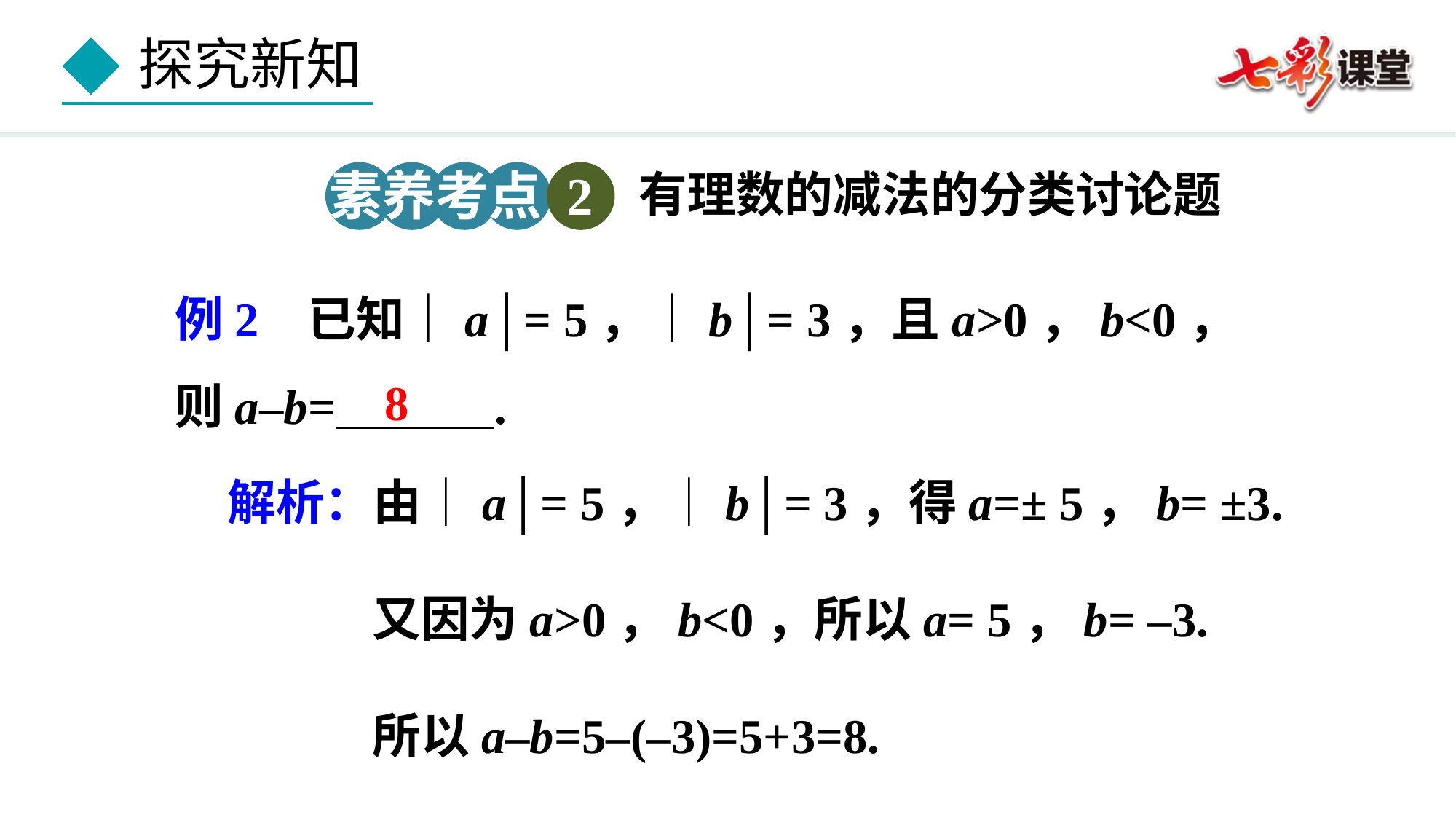

素养考点 2

有理数的减法的分类讨论题
 例2   已知│a│= 5，│b│= 3，且a>0，b<0，
 则a–b=             .
8
解析：由│a│= 5，│b│= 3，得a=± 5，b= ±3.
            又因为a>0，b<0，所以a= 5，b= –3.
            所以a–b=5–(–3)=5+3=8.